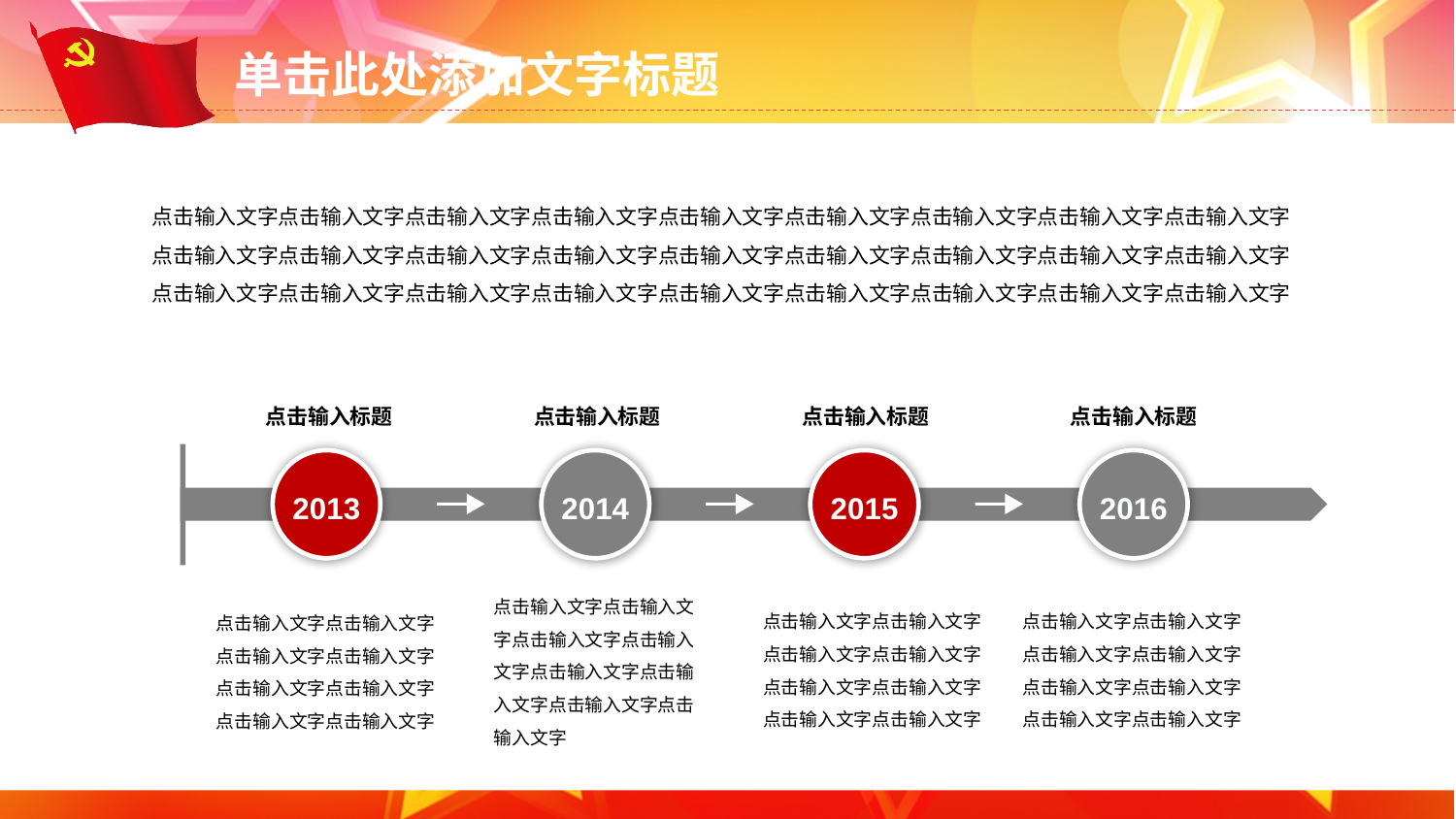

点击输入文字点击输入文字点击输入文字点击输入文字点击输入文字点击输入文字点击输入文字点击输入文字点击输入文字点击输入文字点击输入文字点击输入文字点击输入文字点击输入文字点击输入文字点击输入文字点击输入文字点击输入文字点击输入文字点击输入文字点击输入文字点击输入文字点击输入文字点击输入文字点击输入文字点击输入文字点击输入文字

点击输入标题
点击输入标题
点击输入标题
点击输入标题

2013
2014
2015
2016

点击输入文字点击输入文字点击输入文字点击输入文字点击输入文字点击输入文字点击输入文字点击输入文字
点击输入文字点击输入文字点击输入文字点击输入文字点击输入文字点击输入文字点击输入文字点击输入文字
点击输入文字点击输入文字点击输入文字点击输入文字点击输入文字点击输入文字点击输入文字点击输入文字
点击输入文字点击输入文字点击输入文字点击输入文字点击输入文字点击输入文字点击输入文字点击输入文字